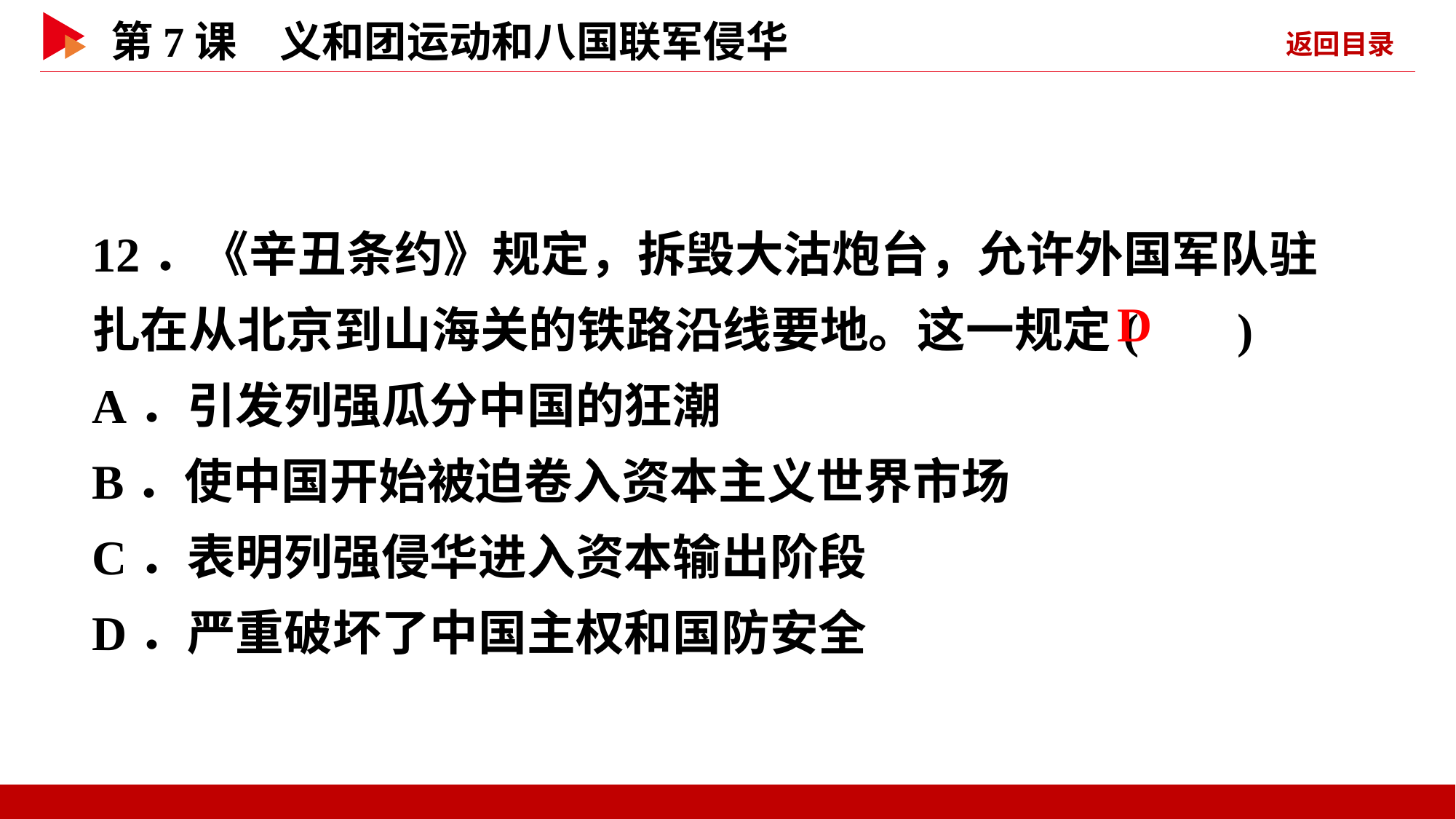

12．《辛丑条约》规定，拆毁大沽炮台，允许外国军队驻扎在从北京到山海关的铁路沿线要地。这一规定(        )
A．引发列强瓜分中国的狂潮
B．使中国开始被迫卷入资本主义世界市场
C．表明列强侵华进入资本输出阶段
D．严重破坏了中国主权和国防安全
   D